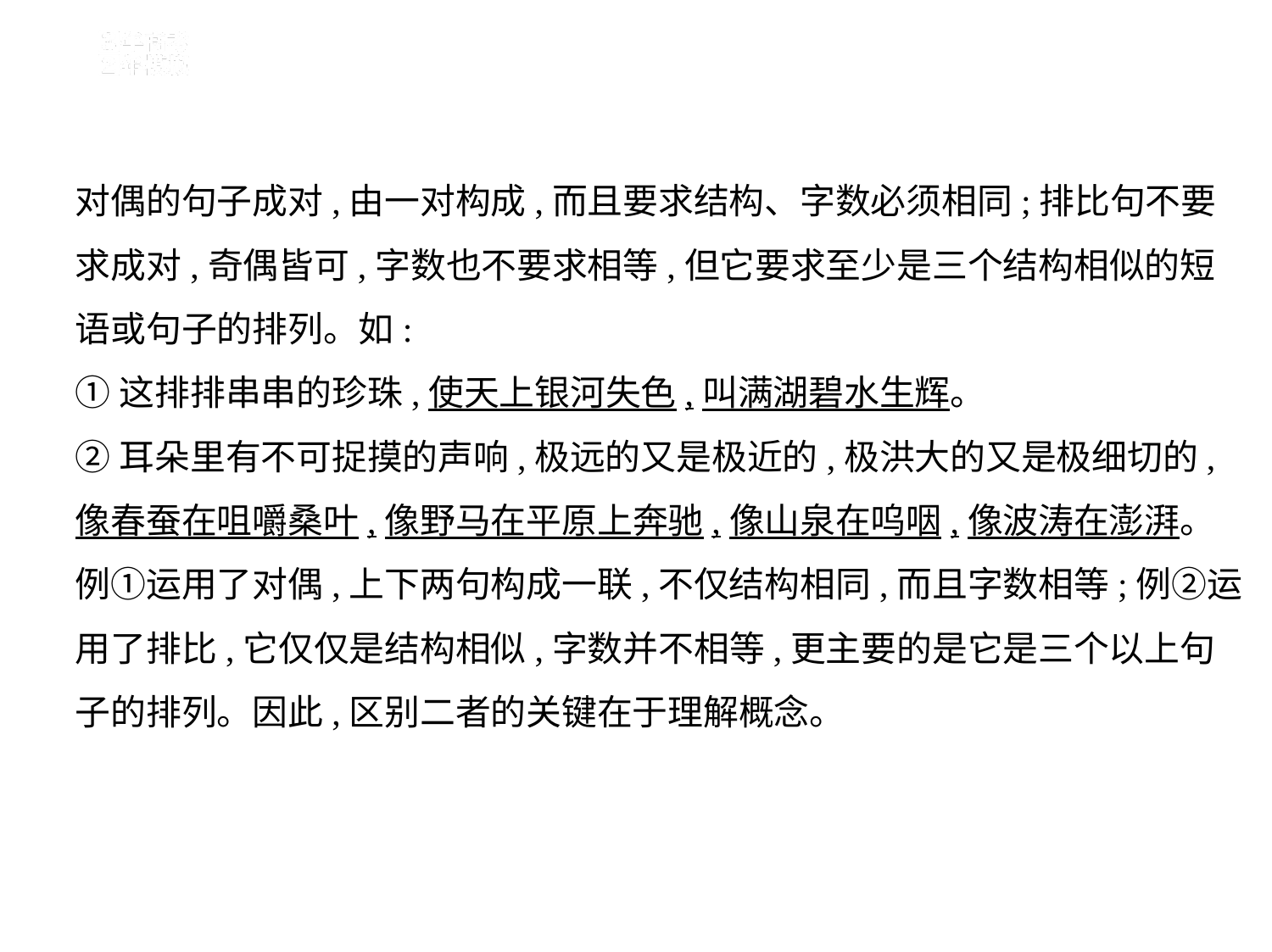

对偶的句子成对,由一对构成,而且要求结构、字数必须相同;排比句不要
求成对,奇偶皆可,字数也不要求相等,但它要求至少是三个结构相似的短
语或句子的排列。如:
①这排排串串的珍珠,使天上银河失色,叫满湖碧水生辉。
②耳朵里有不可捉摸的声响,极远的又是极近的,极洪大的又是极细切的,
像春蚕在咀嚼桑叶,像野马在平原上奔驰,像山泉在呜咽,像波涛在澎湃。
例①运用了对偶,上下两句构成一联,不仅结构相同,而且字数相等;例②运
用了排比,它仅仅是结构相似,字数并不相等,更主要的是它是三个以上句
子的排列。因此,区别二者的关键在于理解概念。